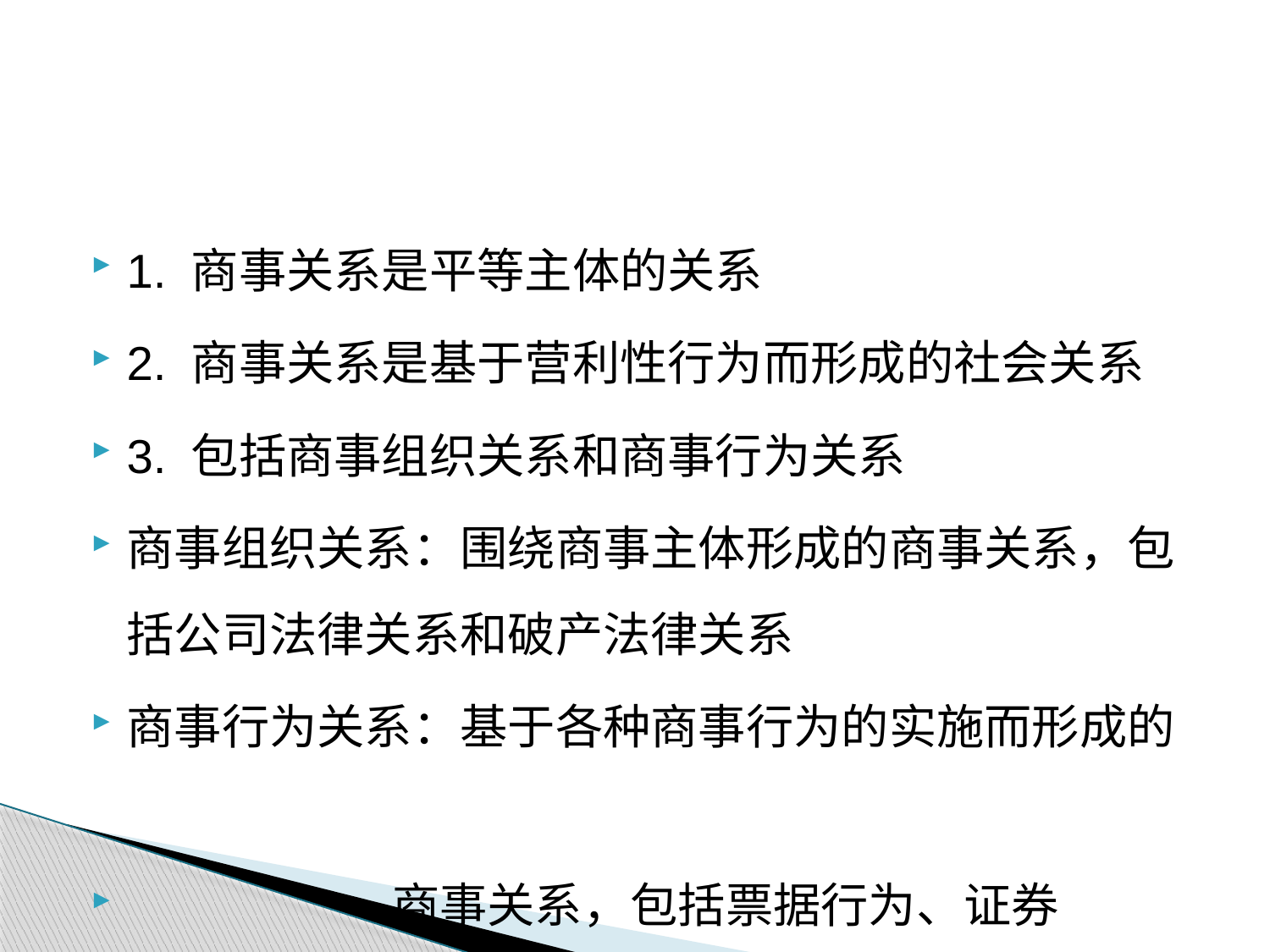

#
1. 商事关系是平等主体的关系
2. 商事关系是基于营利性行为而形成的社会关系
3. 包括商事组织关系和商事行为关系
商事组织关系：围绕商事主体形成的商事关系，包括公司法律关系和破产法律关系
商事行为关系：基于各种商事行为的实施而形成的
                        商事关系，包括票据行为、证券
                        行为、保险行为和海商行为等。